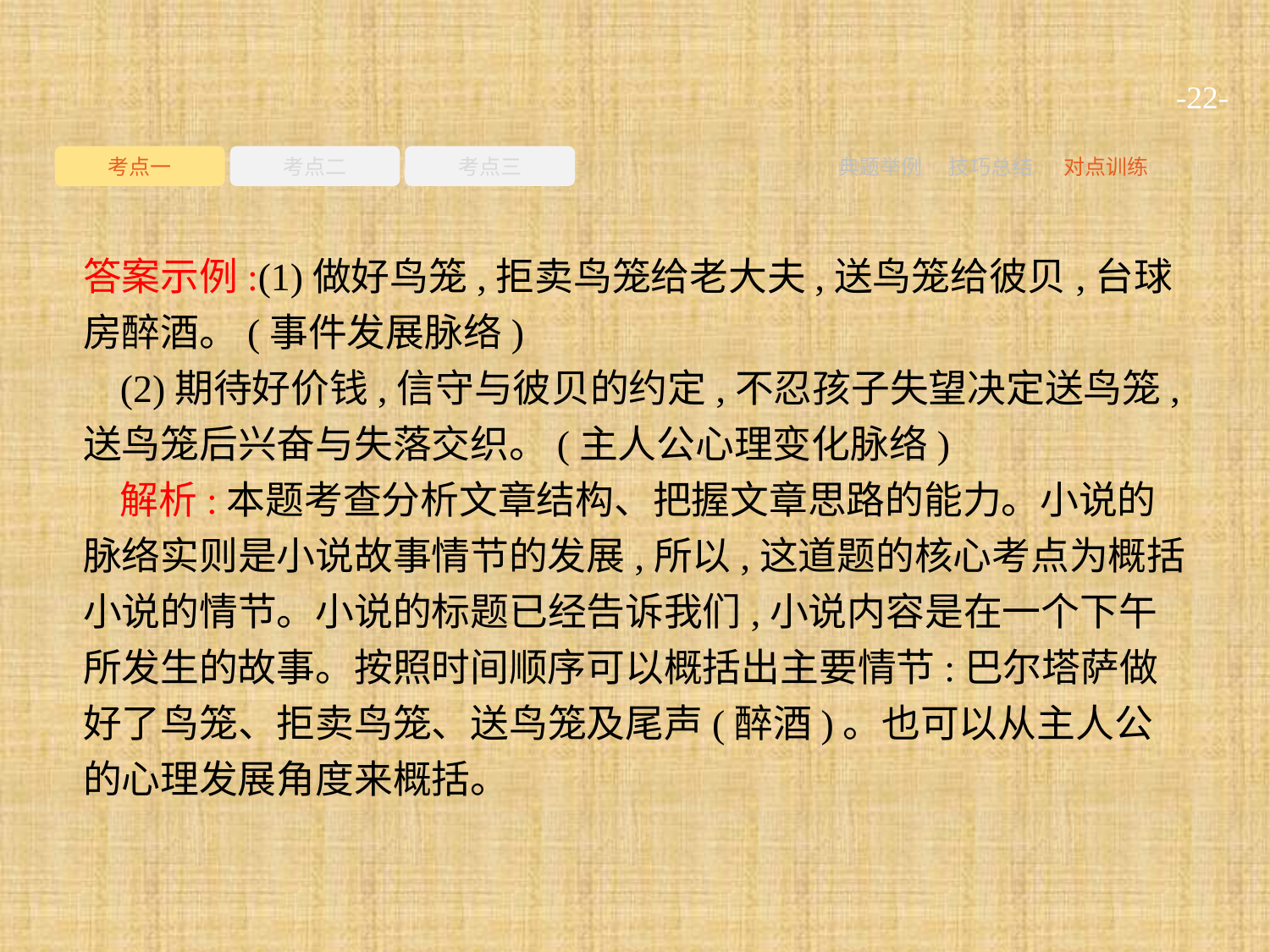

-22-
考点一
考点二
考点三
典题举例
技巧总结
对点训练
答案示例:(1)做好鸟笼,拒卖鸟笼给老大夫,送鸟笼给彼贝,台球房醉酒。(事件发展脉络)
(2)期待好价钱,信守与彼贝的约定,不忍孩子失望决定送鸟笼,送鸟笼后兴奋与失落交织。(主人公心理变化脉络)
解析:本题考查分析文章结构、把握文章思路的能力。小说的脉络实则是小说故事情节的发展,所以,这道题的核心考点为概括小说的情节。小说的标题已经告诉我们,小说内容是在一个下午所发生的故事。按照时间顺序可以概括出主要情节:巴尔塔萨做好了鸟笼、拒卖鸟笼、送鸟笼及尾声(醉酒)。也可以从主人公的心理发展角度来概括。